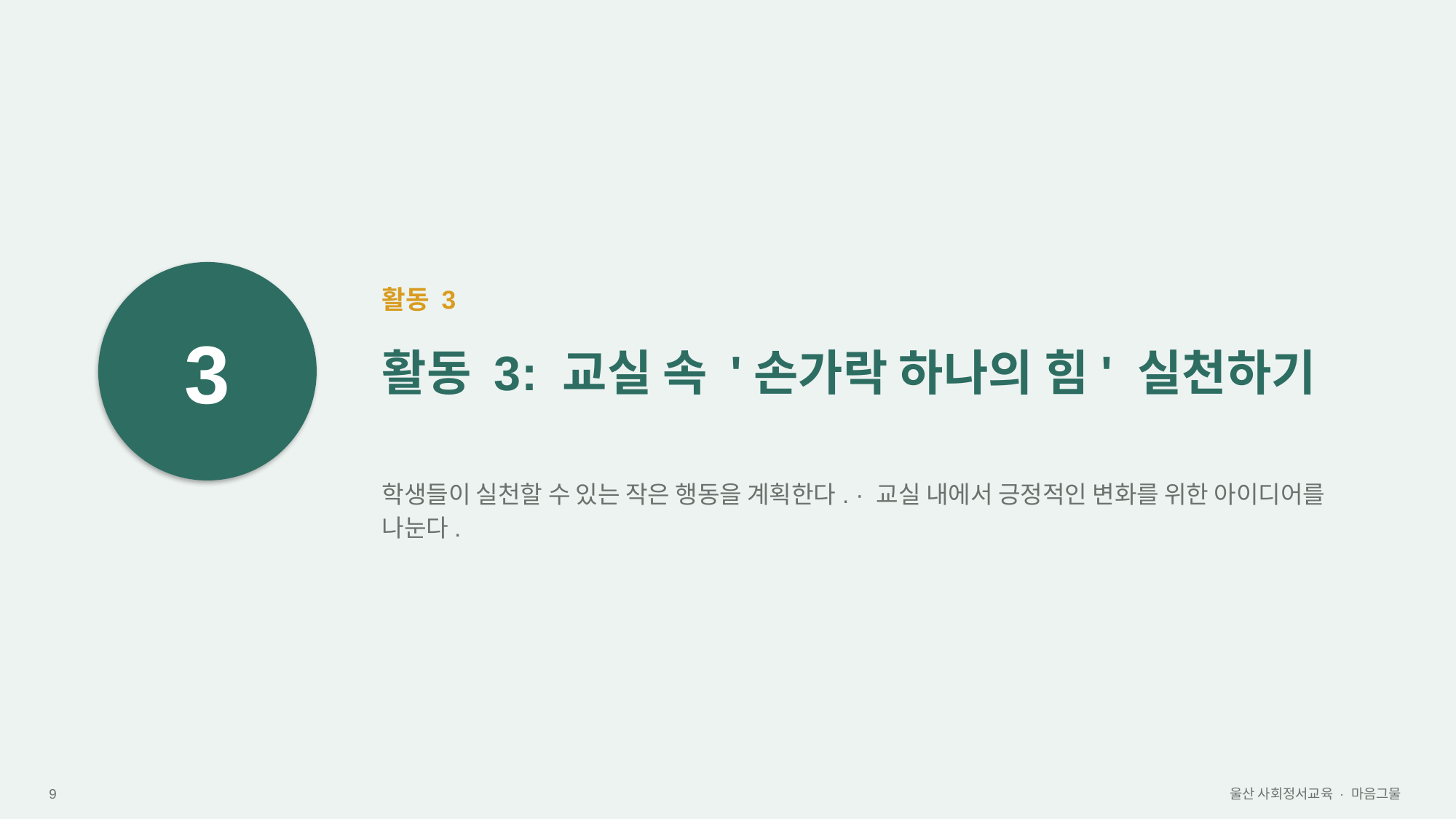

3
활동 3
활동 3: 교실 속 '손가락 하나의 힘' 실천하기
학생들이 실천할 수 있는 작은 행동을 계획한다. · 교실 내에서 긍정적인 변화를 위한 아이디어를 나눈다.
9
울산 사회정서교육 · 마음그물